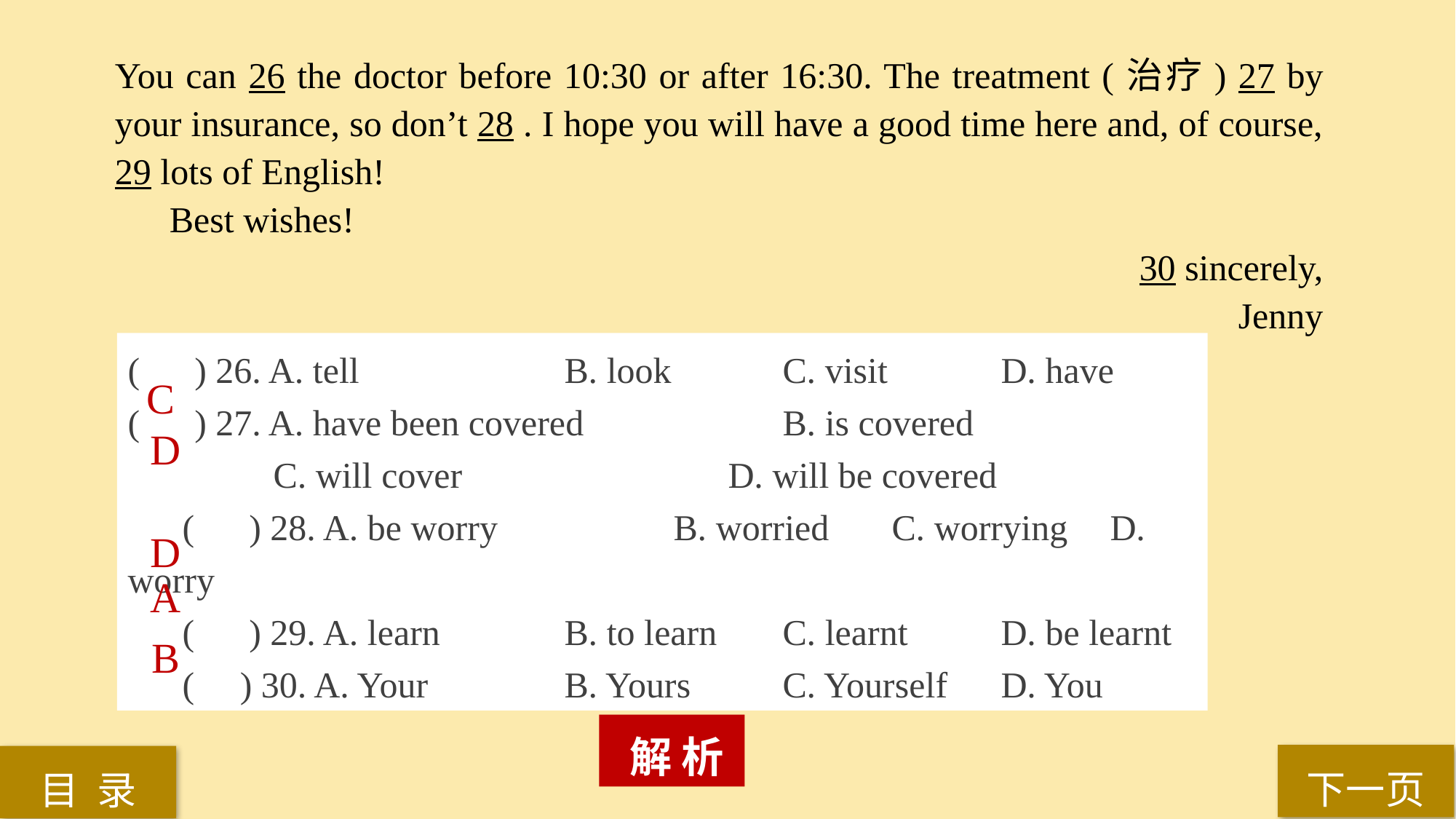

You can 26 the doctor before 10:30 or after 16:30. The treatment (治疗) 27 by your insurance, so don’t 28 . I hope you will have a good time here and, of course, 29 lots of English!
Best wishes!
 30 sincerely,
Jenny
(      ) 26. A. tell 		B. look 	C. visit 	D. have
(      ) 27. A. have been covered 		B. is covered
    C. will cover 			D. will be covered
(      ) 28. A. be worry 		B. worried 	C. worrying 	D. worry
(      ) 29. A. learn 		B. to learn 	C. learnt 	D. be learnt
(     ) 30. A. Your 		B. Yours 	C. Yourself 	D. You
C
D
D
A
B
 解 析